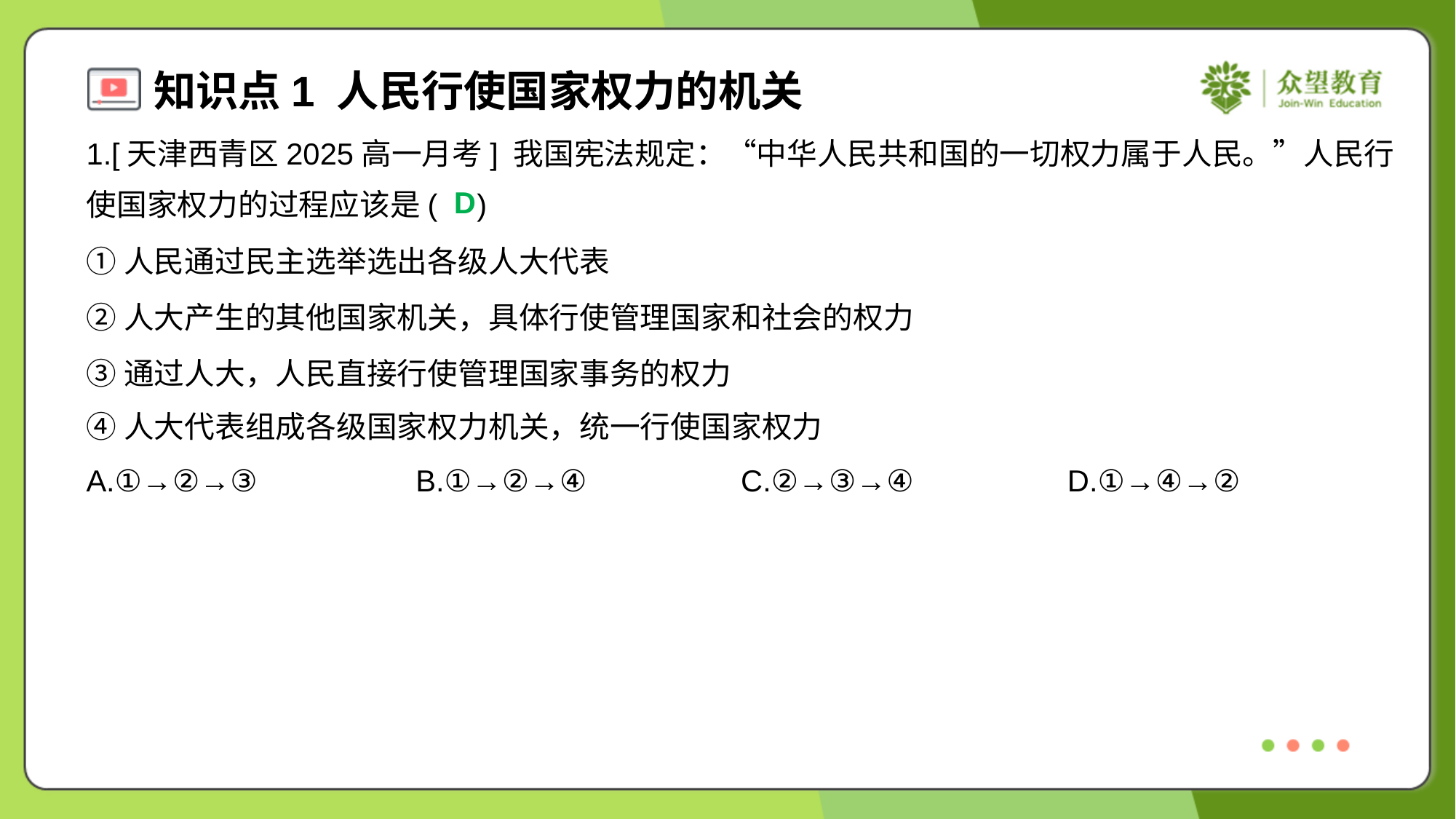

1.[天津西青区2025高一月考] 我国宪法规定：“中华人民共和国的一切权力属于人民。”人民行
使国家权力的过程应该是(     )
D
①人民通过民主选举选出各级人大代表
②人大产生的其他国家机关，具体行使管理国家和社会的权力
③通过人大，人民直接行使管理国家事务的权力
④人大代表组成各级国家权力机关，统一行使国家权力
A.①→②→③	B.①→②→④	C.②→③→④	D.①→④→②